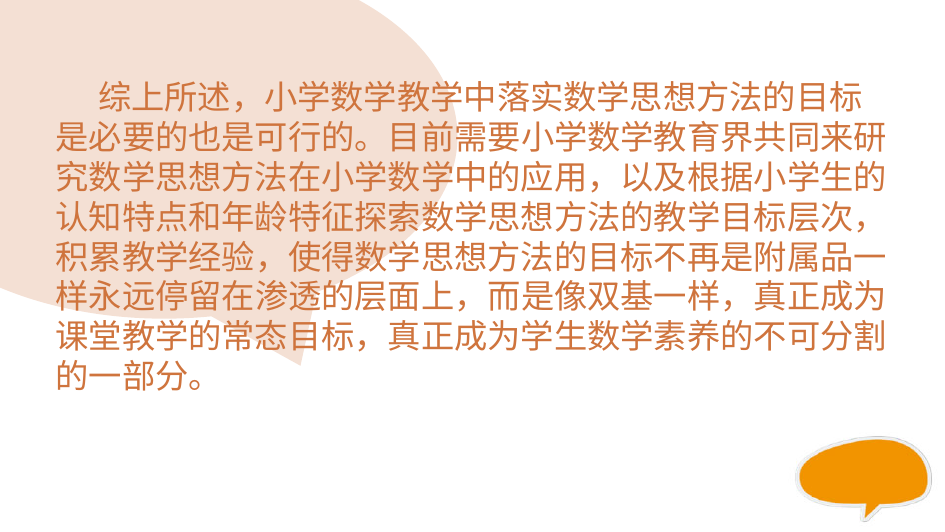

#

      综上所述，小学数学教学中落实数学思想方法的目标是必要的也是可行的。目前需要小学数学教育界共同来研究数学思想方法在小学数学中的应用，以及根据小学生的认知特点和年龄特征探索数学思想方法的教学目标层次，积累教学经验，使得数学思想方法的目标不再是附属品一样永远停留在渗透的层面上，而是像双基一样，真正成为课堂教学的常态目标，真正成为学生数学素养的不可分割的一部分。